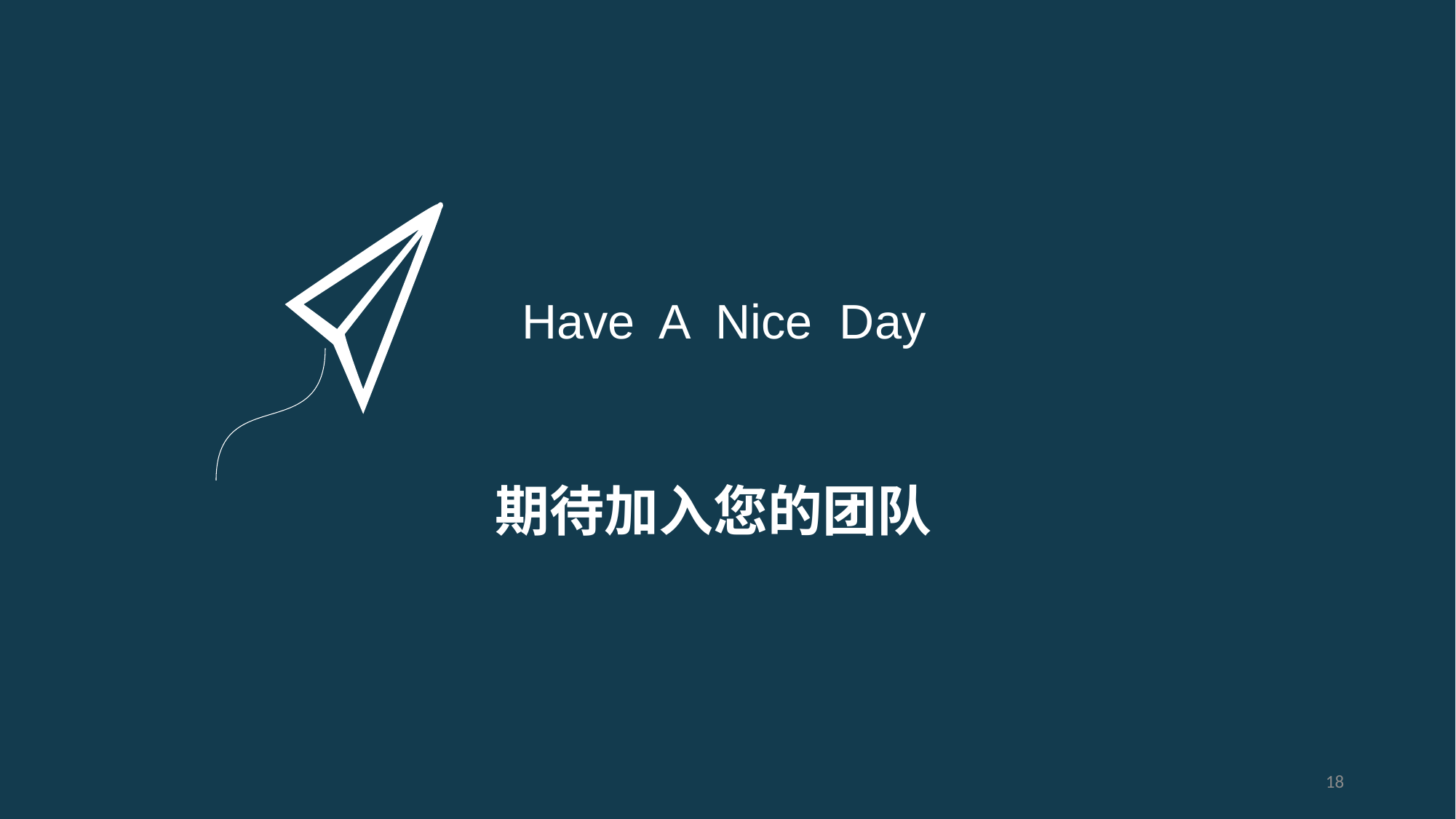

Have  A  Nice  Day
期待加入您的团队
18
yanshifu